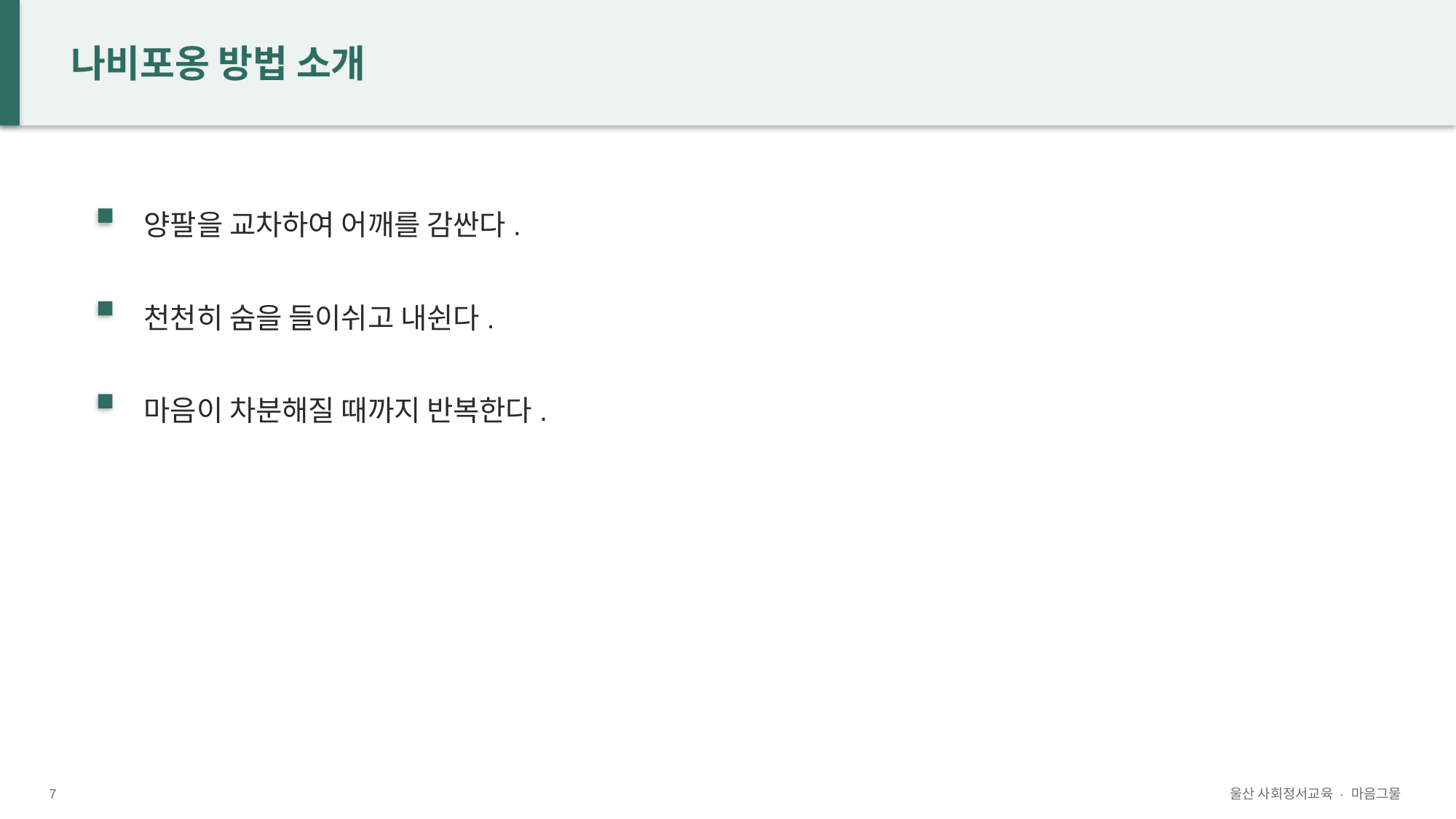

나비포옹 방법 소개
양팔을 교차하여 어깨를 감싼다.

천천히 숨을 들이쉬고 내쉰다.

마음이 차분해질 때까지 반복한다.

7
울산 사회정서교육 · 마음그물